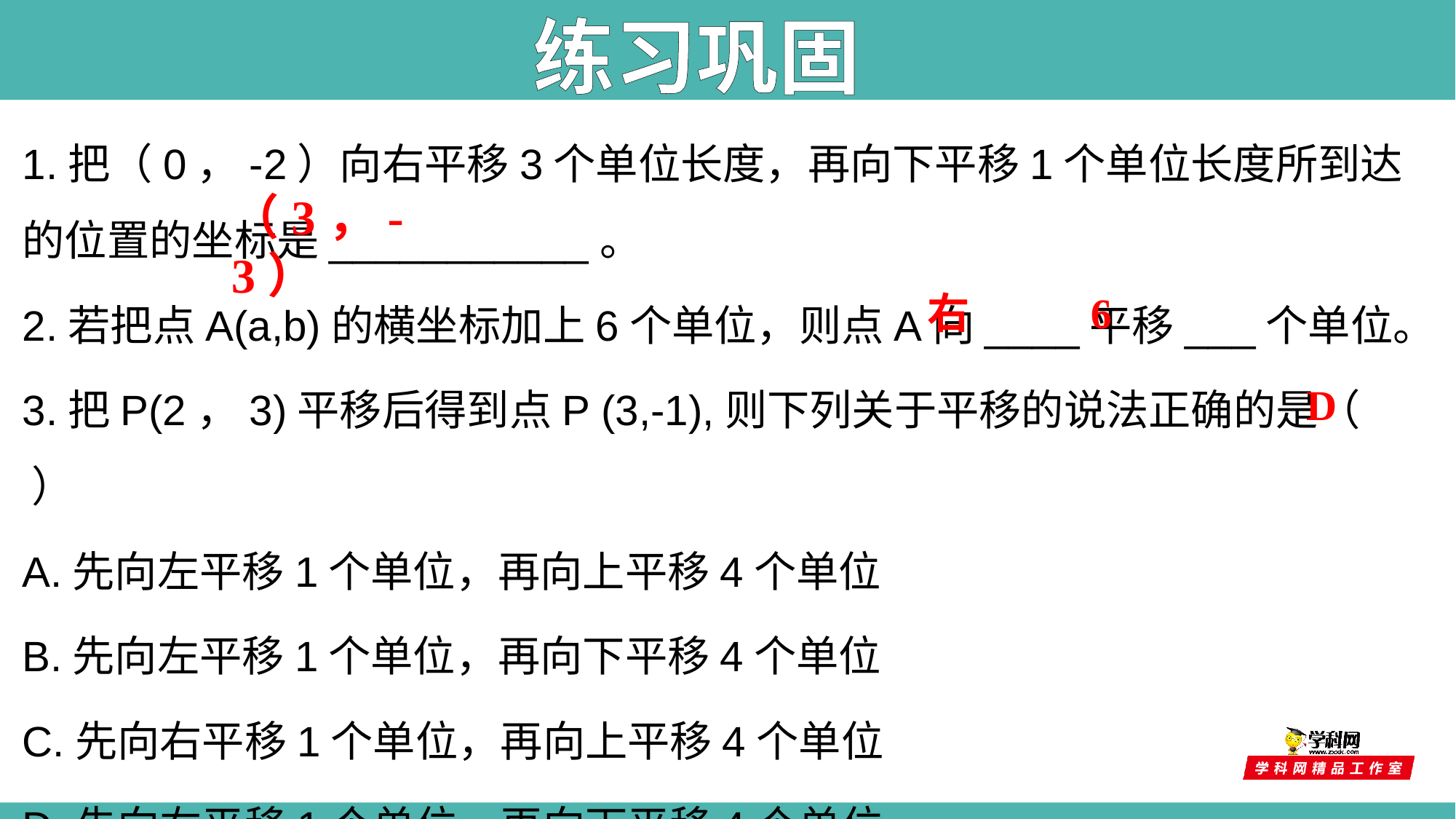

练习巩固
1.把（0，-2）向右平移3个单位长度，再向下平移1个单位长度所到达的位置的坐标是___________。
2.若把点A(a,b)的横坐标加上6个单位，则点A向____平移___个单位。
3.把P(2，3)平移后得到点P (3,-1),则下列关于平移的说法正确的是（    ）
A.先向左平移1个单位，再向上平移4个单位
B.先向左平移1个单位，再向下平移4个单位
C.先向右平移1个单位，再向上平移4个单位
D.先向右平移1个单位，再向下平移4个单位

（3，-3）
右
6
D